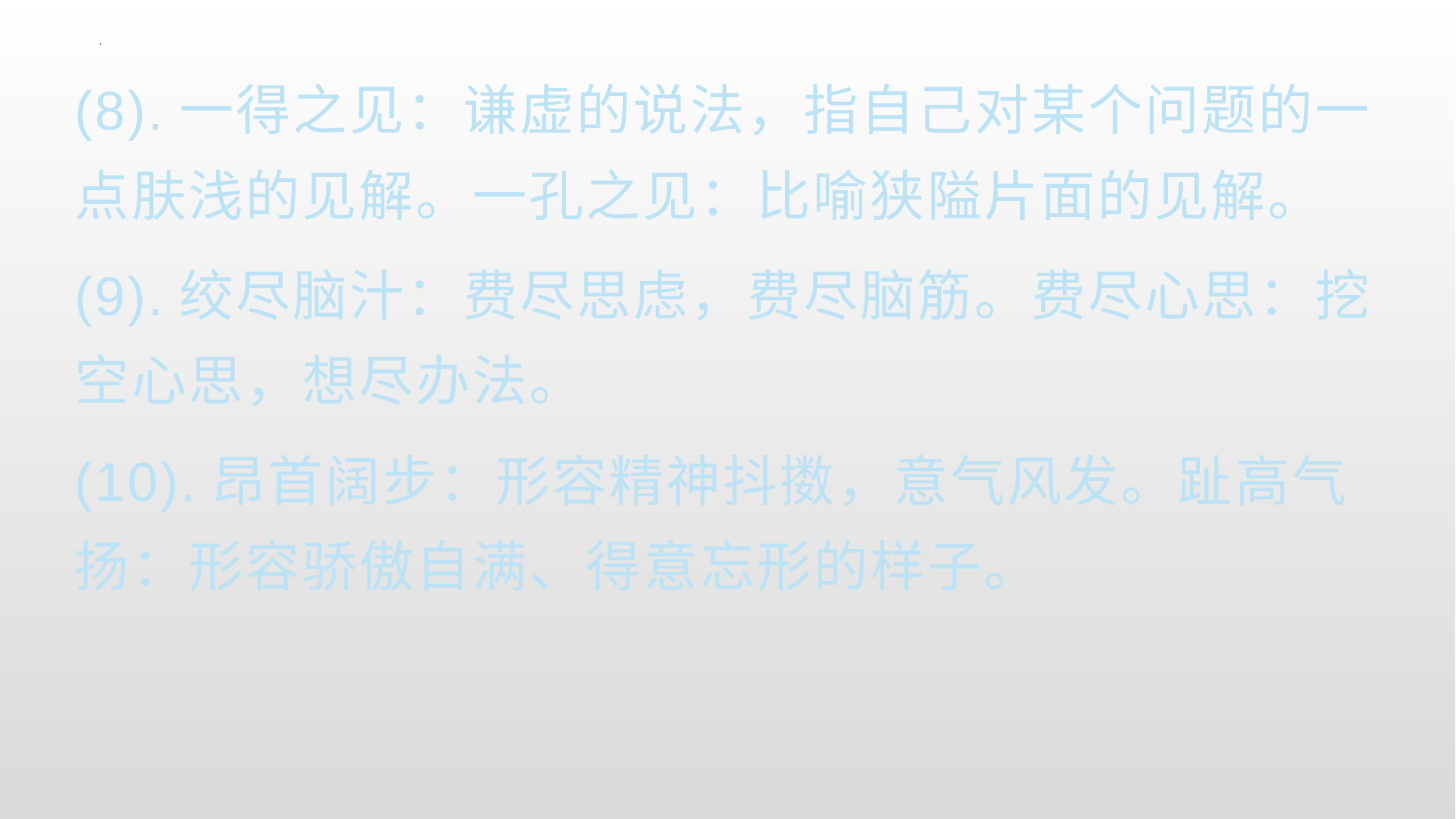

(8).一得之见：谦虚的说法，指自己对某个问题的一点肤浅的见解。一孔之见：比喻狭隘片面的见解。
(9).绞尽脑汁：费尽思虑，费尽脑筋。费尽心思：挖空心思，想尽办法。
(10).昂首阔步：形容精神抖擞，意气风发。趾高气扬：形容骄傲自满、得意忘形的样子。